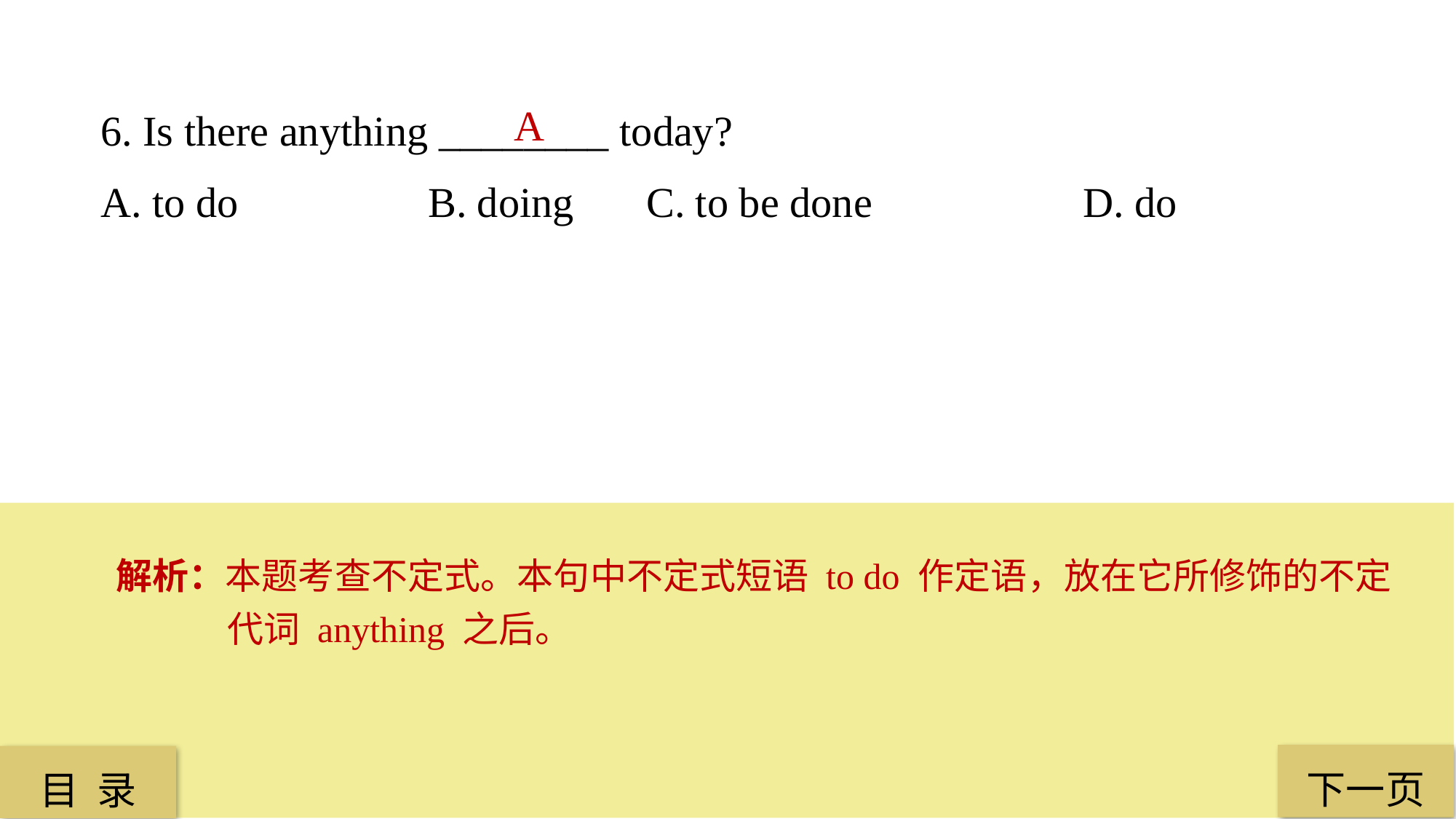

6. Is there anything ________ today?
A. to do 		B. doing 	C. to be done 		D. do
A
解析：本题考查不定式。本句中不定式短语 to do 作定语，放在它所修饰的不定代词 anything 之后。